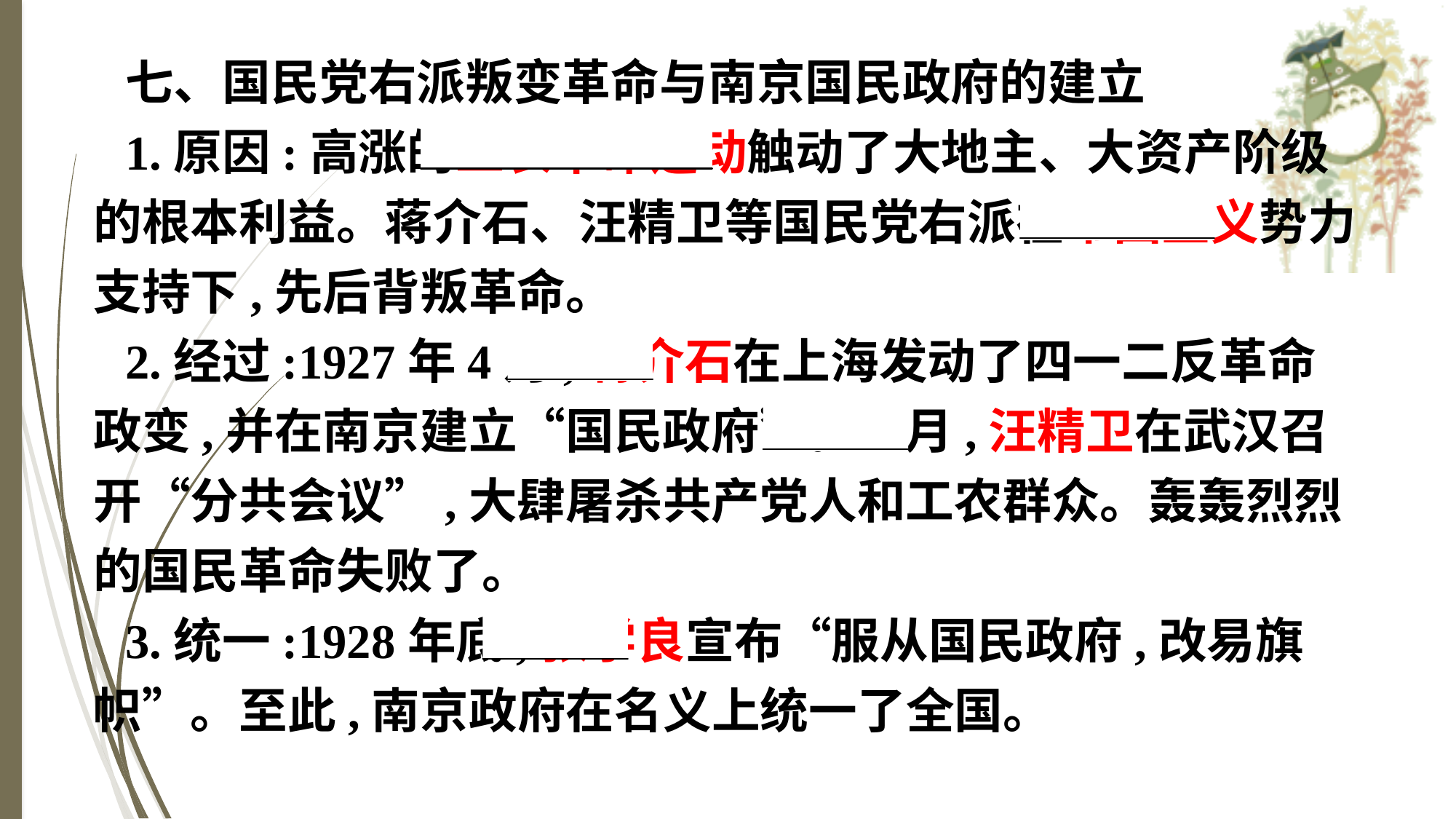

七、国民党右派叛变革命与南京国民政府的建立
1.原因:高涨的工农革命运动触动了大地主、大资产阶级的根本利益。蒋介石、汪精卫等国民党右派在帝国主义势力支持下,先后背叛革命。
2.经过:1927年4月,蒋介石在上海发动了四一二反革命政变,并在南京建立“国民政府”。7月,汪精卫在武汉召开“分共会议”,大肆屠杀共产党人和工农群众。轰轰烈烈的国民革命失败了。
3.统一:1928年底,张学良宣布“服从国民政府,改易旗帜”。至此,南京政府在名义上统一了全国。